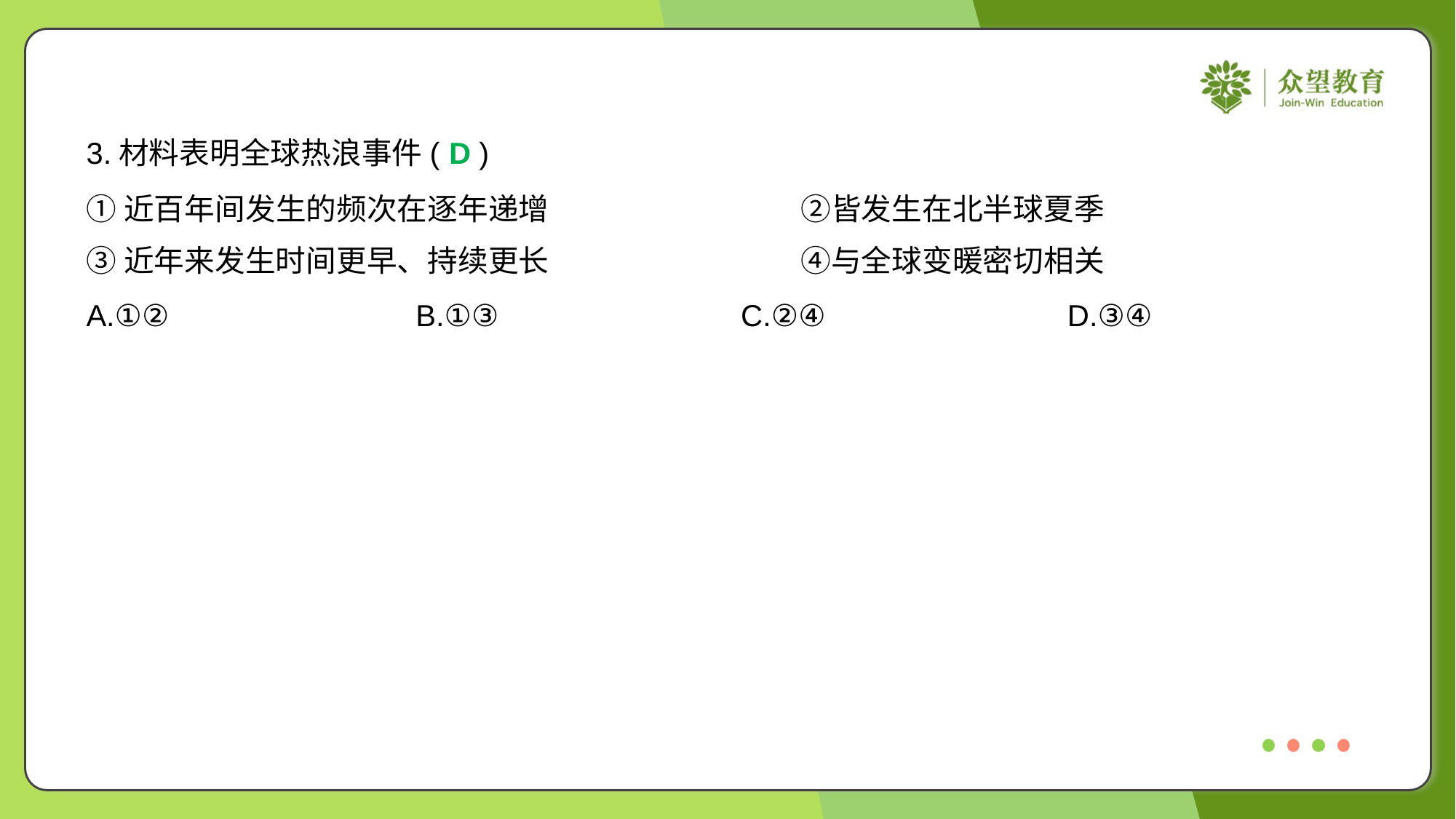

3.材料表明全球热浪事件(     )
D
①近百年间发生的频次在逐年递增	②皆发生在北半球夏季
③近年来发生时间更早、持续更长	④与全球变暖密切相关
A.①②	B.①③	C.②④	D.③④